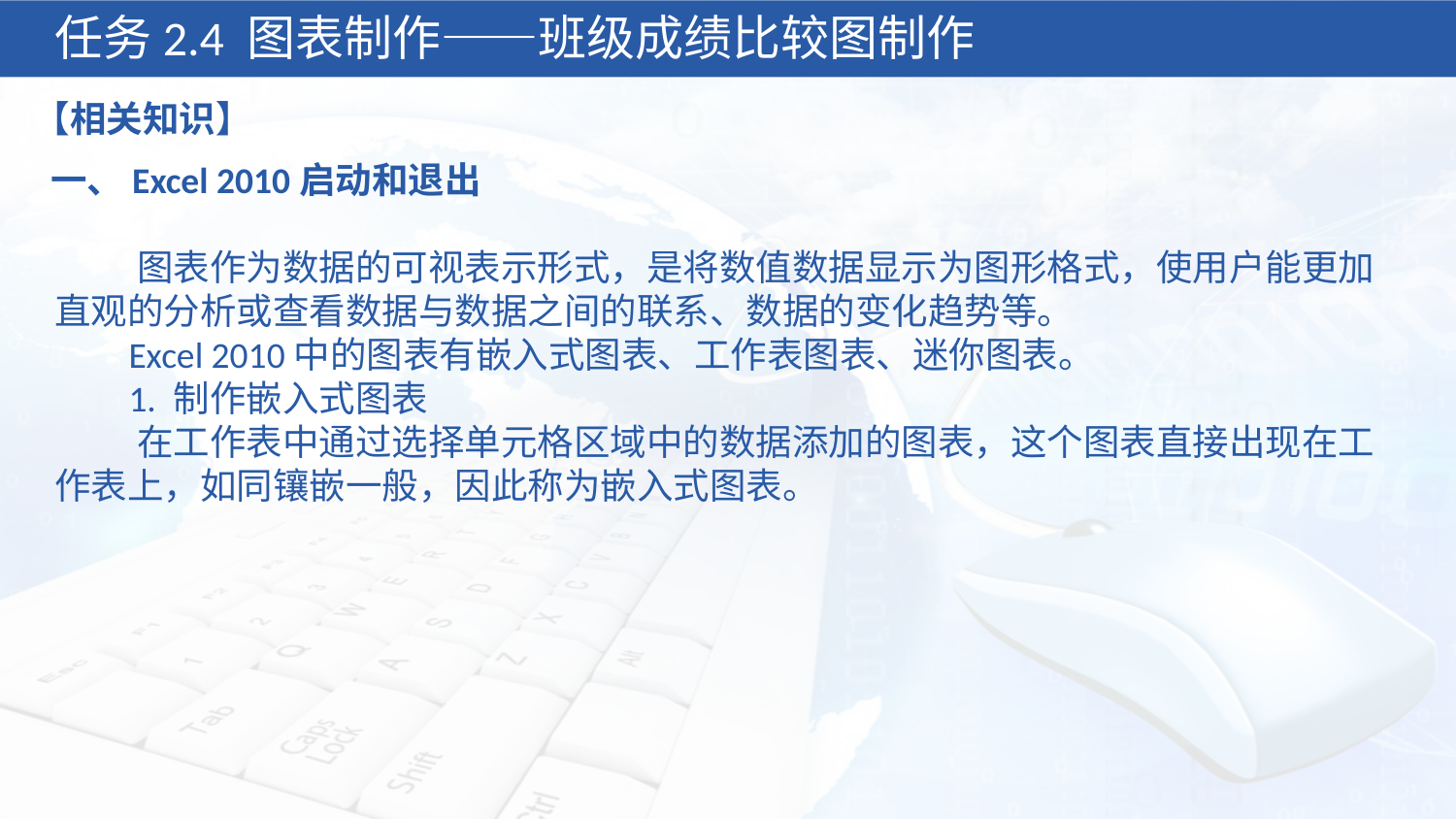

任务2.4 图表制作——班级成绩比较图制作
【相关知识】
一、Excel 2010启动和退出
         图表作为数据的可视表示形式，是将数值数据显示为图形格式，使用户能更加直观的分析或查看数据与数据之间的联系、数据的变化趋势等。
         Excel 2010中的图表有嵌入式图表、工作表图表、迷你图表。
         1. 制作嵌入式图表
         在工作表中通过选择单元格区域中的数据添加的图表，这个图表直接出现在工作表上，如同镶嵌一般，因此称为嵌入式图表。